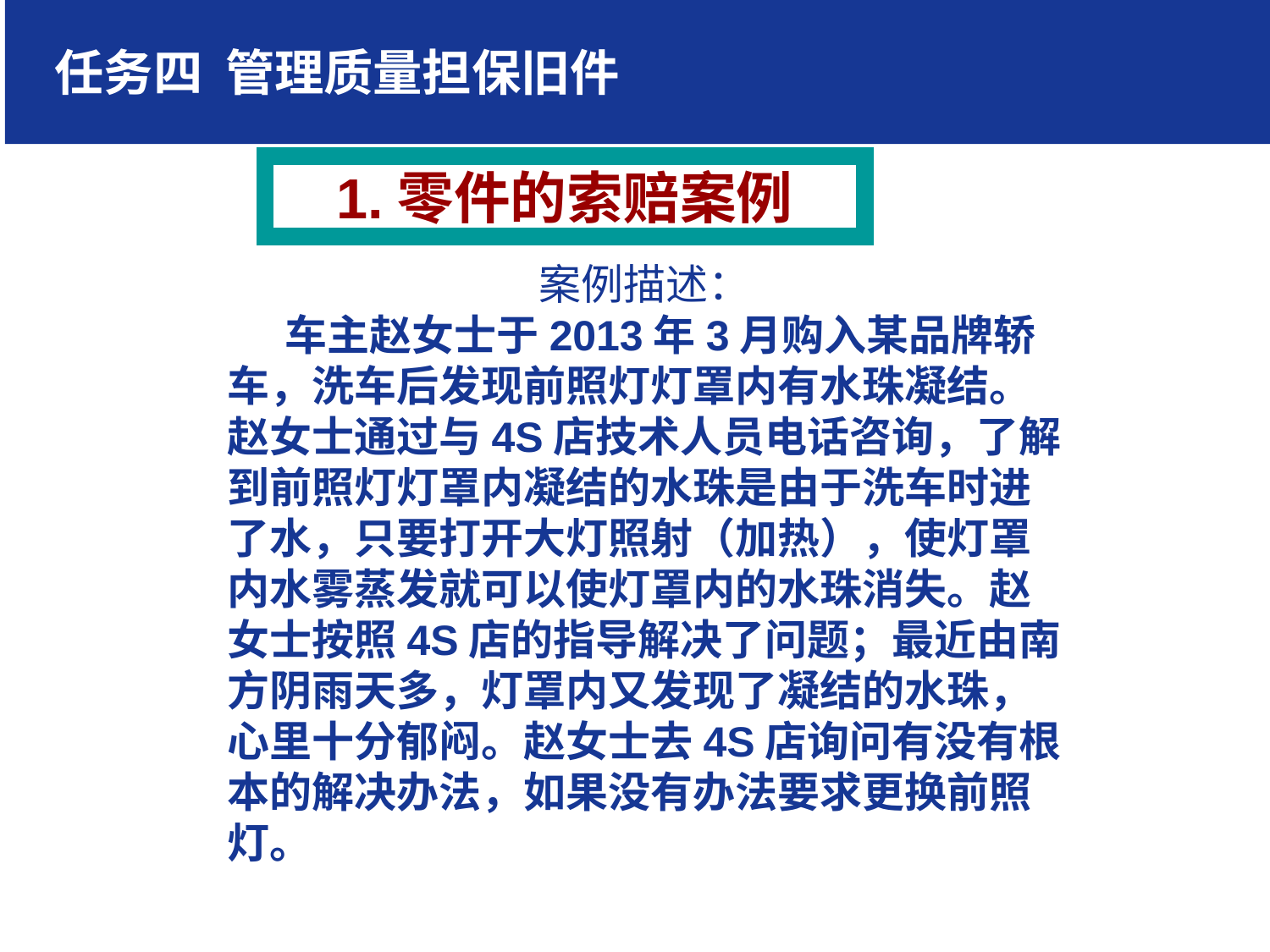

任务四  管理质量担保旧件
1.零件的索赔案例
案例描述：
     车主赵女士于2013年3月购入某品牌轿车，洗车后发现前照灯灯罩内有水珠凝结。赵女士通过与4S店技术人员电话咨询，了解到前照灯灯罩内凝结的水珠是由于洗车时进了水，只要打开大灯照射（加热），使灯罩内水雾蒸发就可以使灯罩内的水珠消失。赵女士按照4S店的指导解决了问题；最近由南方阴雨天多，灯罩内又发现了凝结的水珠，心里十分郁闷。赵女士去4S店询问有没有根本的解决办法，如果没有办法要求更换前照灯。